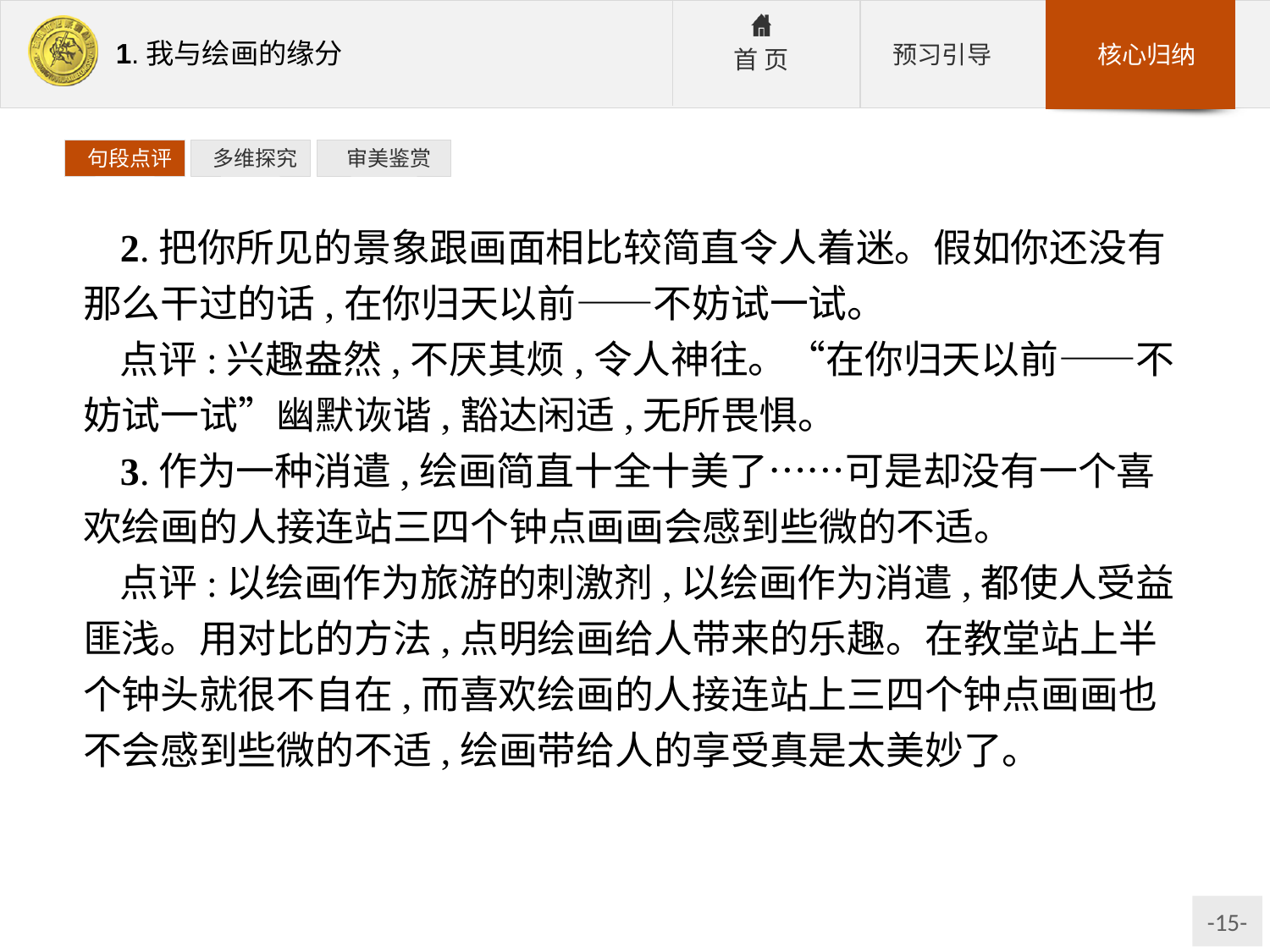

句段点评
 多维探究
 审美鉴赏
2.把你所见的景象跟画面相比较简直令人着迷。假如你还没有那么干过的话,在你归天以前——不妨试一试。
点评:兴趣盎然,不厌其烦,令人神往。“在你归天以前——不妨试一试”幽默诙谐,豁达闲适,无所畏惧。
3.作为一种消遣,绘画简直十全十美了……可是却没有一个喜欢绘画的人接连站三四个钟点画画会感到些微的不适。
点评:以绘画作为旅游的刺激剂,以绘画作为消遣,都使人受益匪浅。用对比的方法,点明绘画给人带来的乐趣。在教堂站上半个钟头就很不自在,而喜欢绘画的人接连站上三四个钟点画画也不会感到些微的不适,绘画带给人的享受真是太美妙了。